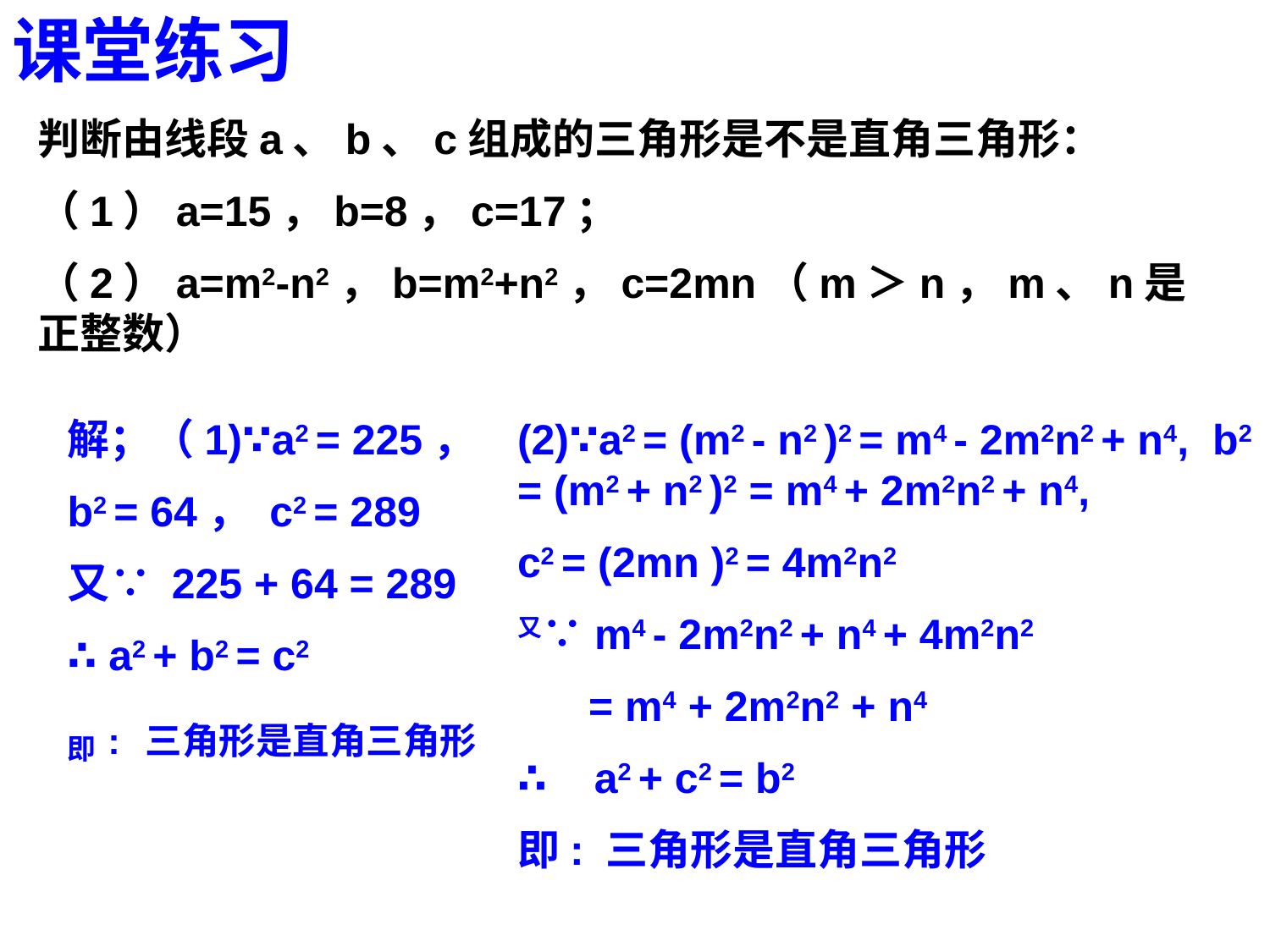

课堂练习
判断由线段a、b、c组成的三角形是不是直角三角形：
（1）a=15，b=8，c=17；
（2）a=m2-n2，b=m2+n2，c=2mn（m＞n，m、n是正整数）
解；（1)∵a2 = 225，
b2 = 64， c2 = 289
又∵ 225 + 64 = 289
∴ a2 + b2 = c2
即: 三角形是直角三角形
(2)∵a2 = (m2 - n2 )2 = m4 - 2m2n2 + n4,  b2 = (m2 + n2 )2 = m4 + 2m2n2 + n4,
c2 = (2mn )2 = 4m2n2
又∵m4 - 2m2n2 + n4 + 4m2n2
      = m4 + 2m2n2 + n4
∴    a2 + c2 = b2
即: 三角形是直角三角形